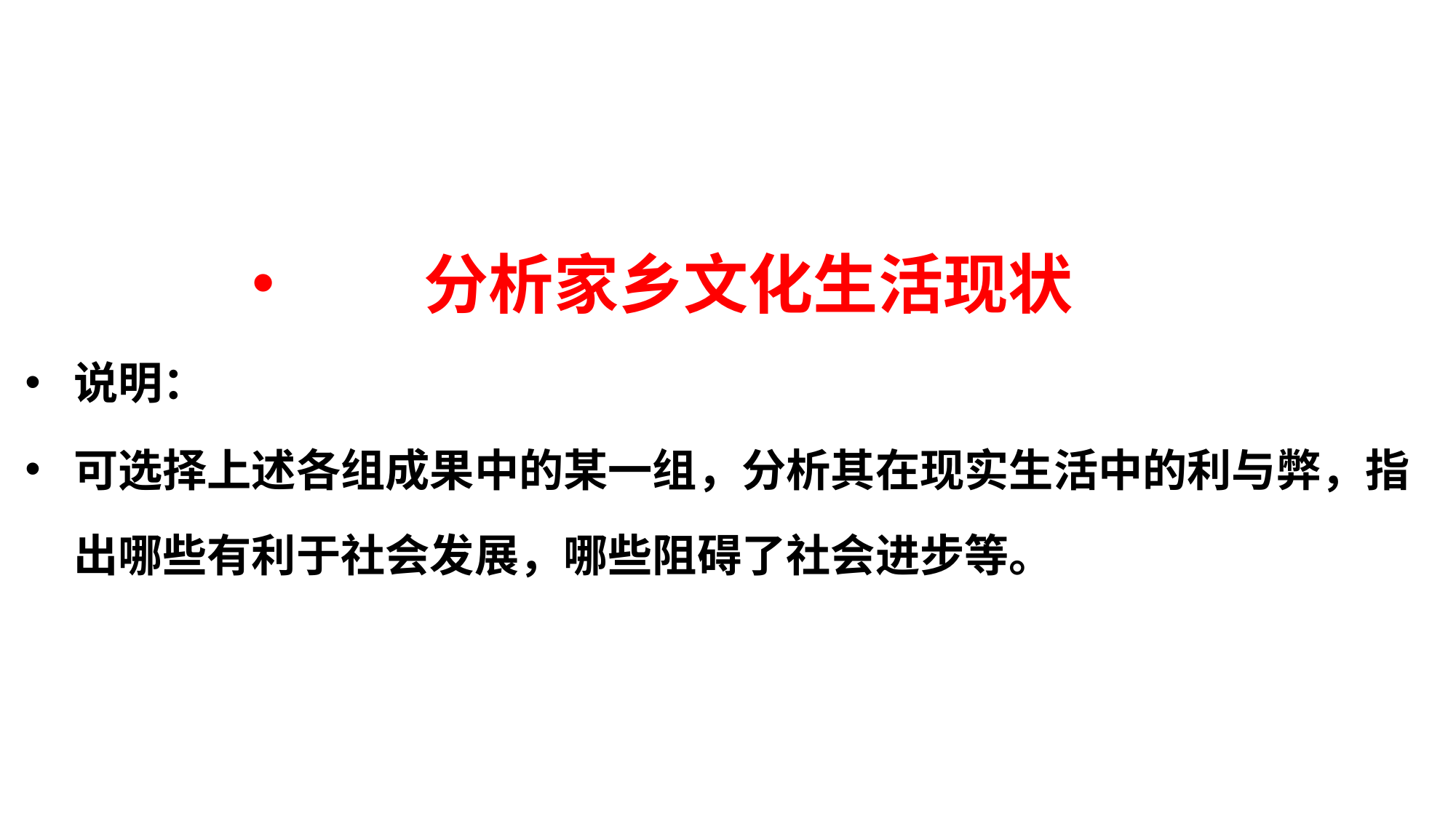

分析家乡文化生活现状
说明：
可选择上述各组成果中的某一组，分析其在现实生活中的利与弊，指出哪些有利于社会发展，哪些阻碍了社会进步等。